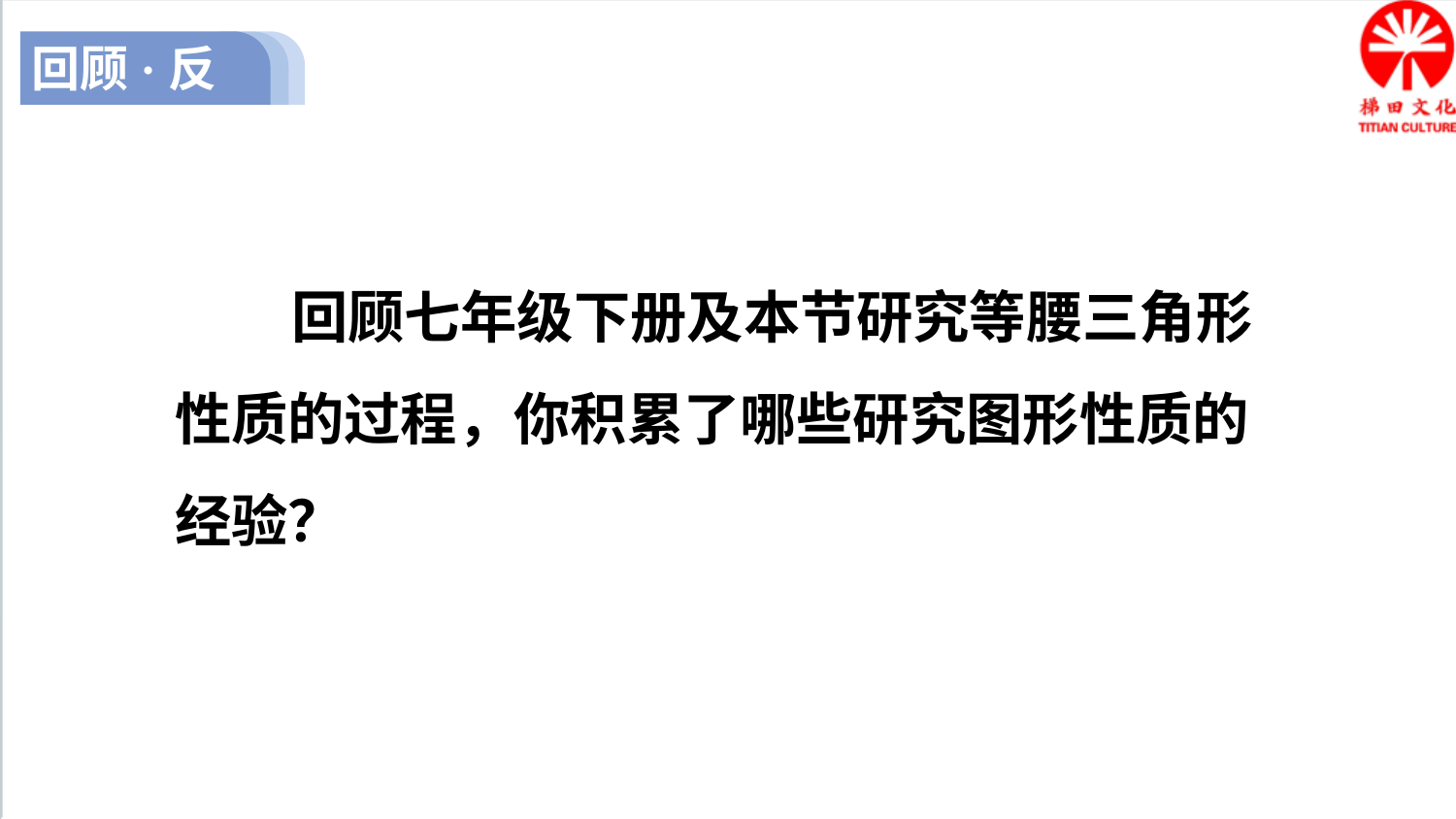

回顾·反思

        回顾七年级下册及本节研究等腰三角形性质的过程，你积累了哪些研究图形性质的经验？